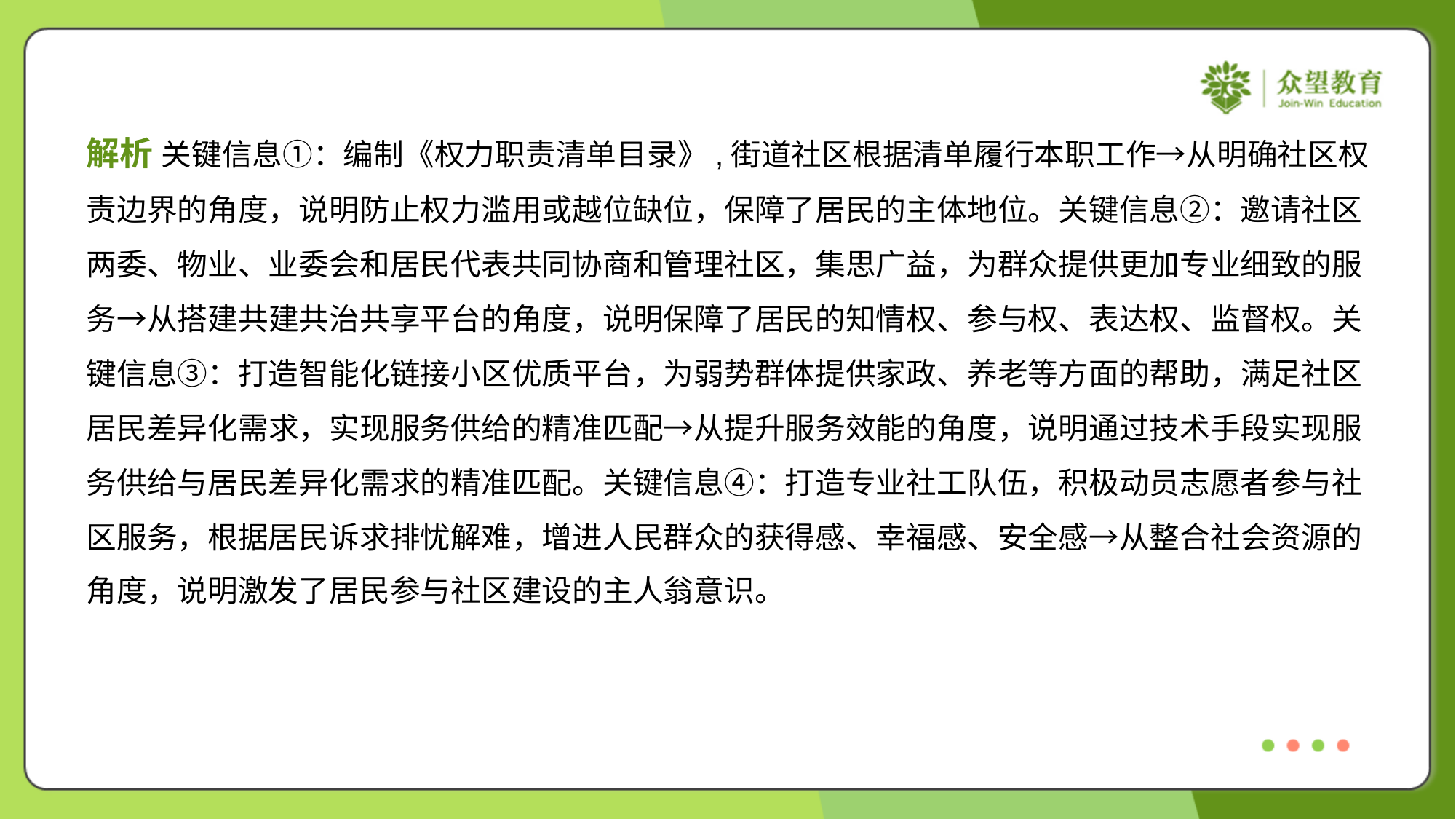

解析 关键信息①：编制《权力职责清单目录》,街道社区根据清单履行本职工作→从明确社区权
责边界的角度，说明防止权力滥用或越位缺位，保障了居民的主体地位。关键信息②：邀请社区
两委、物业、业委会和居民代表共同协商和管理社区，集思广益，为群众提供更加专业细致的服
务→从搭建共建共治共享平台的角度，说明保障了居民的知情权、参与权、表达权、监督权。关
键信息③：打造智能化链接小区优质平台，为弱势群体提供家政、养老等方面的帮助，满足社区
居民差异化需求，实现服务供给的精准匹配→从提升服务效能的角度，说明通过技术手段实现服
务供给与居民差异化需求的精准匹配。关键信息④：打造专业社工队伍，积极动员志愿者参与社
区服务，根据居民诉求排忧解难，增进人民群众的获得感、幸福感、安全感→从整合社会资源的
角度，说明激发了居民参与社区建设的主人翁意识。